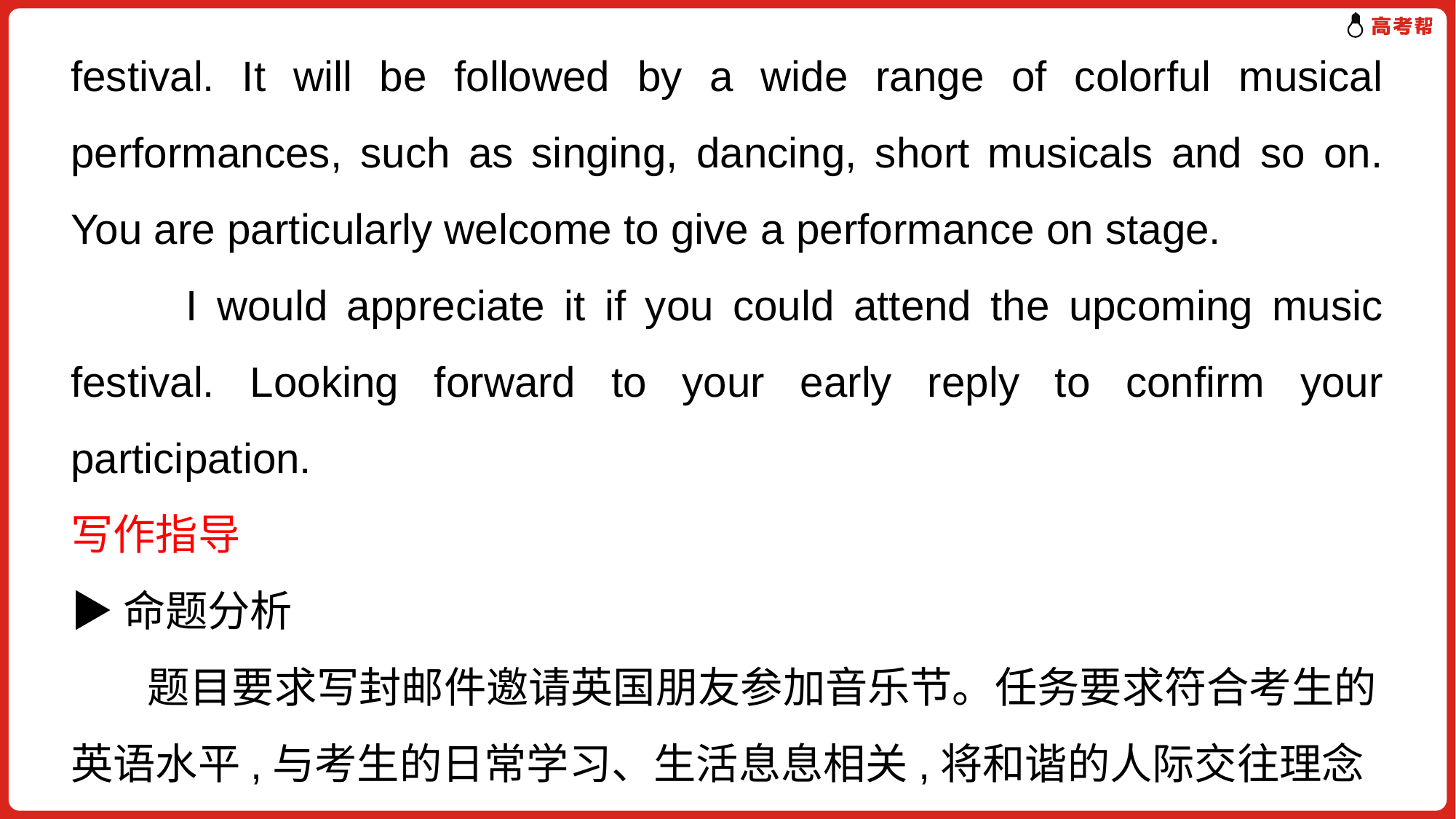

festival. It will be followed by a wide range of colorful musical performances, such as singing, dancing, short musicals and so on. You are particularly welcome to give a performance on stage.
      I would appreciate it if you could attend the upcoming music festival. Looking forward to your early reply to confirm your participation.
写作指导
▶命题分析
       题目要求写封邮件邀请英国朋友参加音乐节。任务要求符合考生的英语水平,与考生的日常学习、生活息息相关,将和谐的人际交往理念